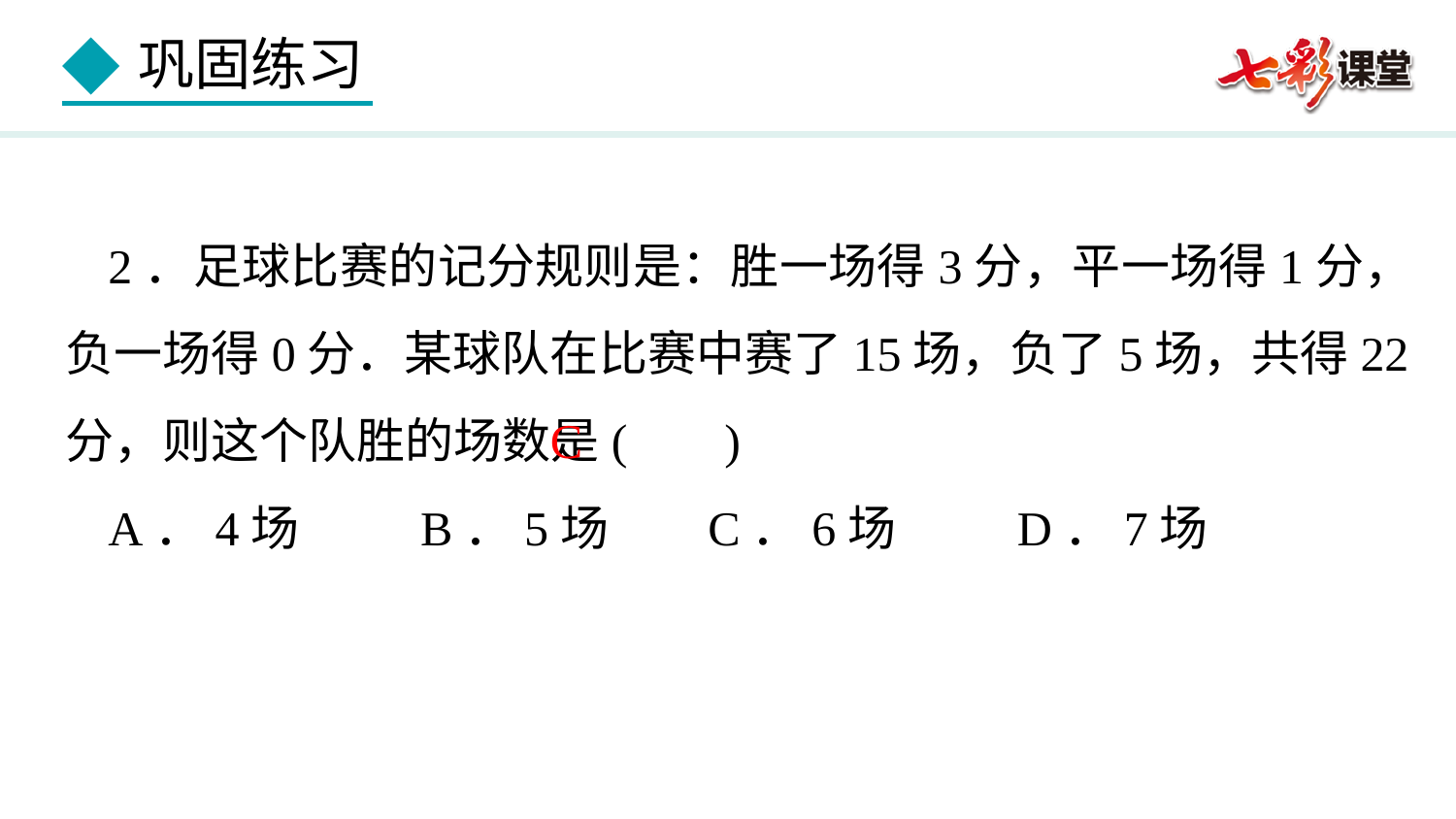

2．足球比赛的记分规则是：胜一场得3分，平一场得1分，负一场得0分．某球队在比赛中赛了15场，负了5场，共得22分，则这个队胜的场数是(        )
A．4场          B．5场        C．6场          D．7场
C